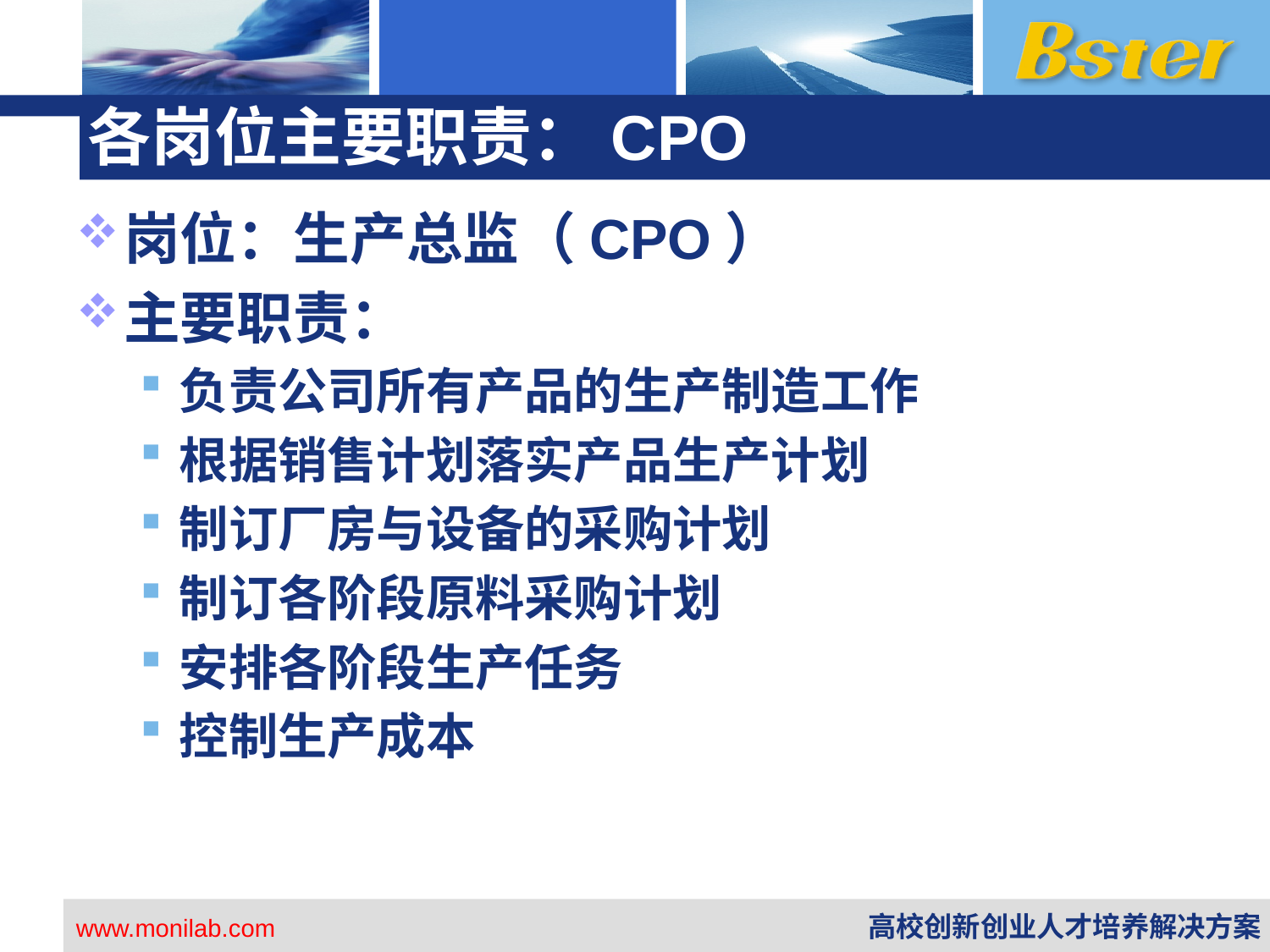

# 各岗位主要职责：CPO
岗位：生产总监（CPO）
主要职责：
负责公司所有产品的生产制造工作
根据销售计划落实产品生产计划
制订厂房与设备的采购计划
制订各阶段原料采购计划
安排各阶段生产任务
控制生产成本